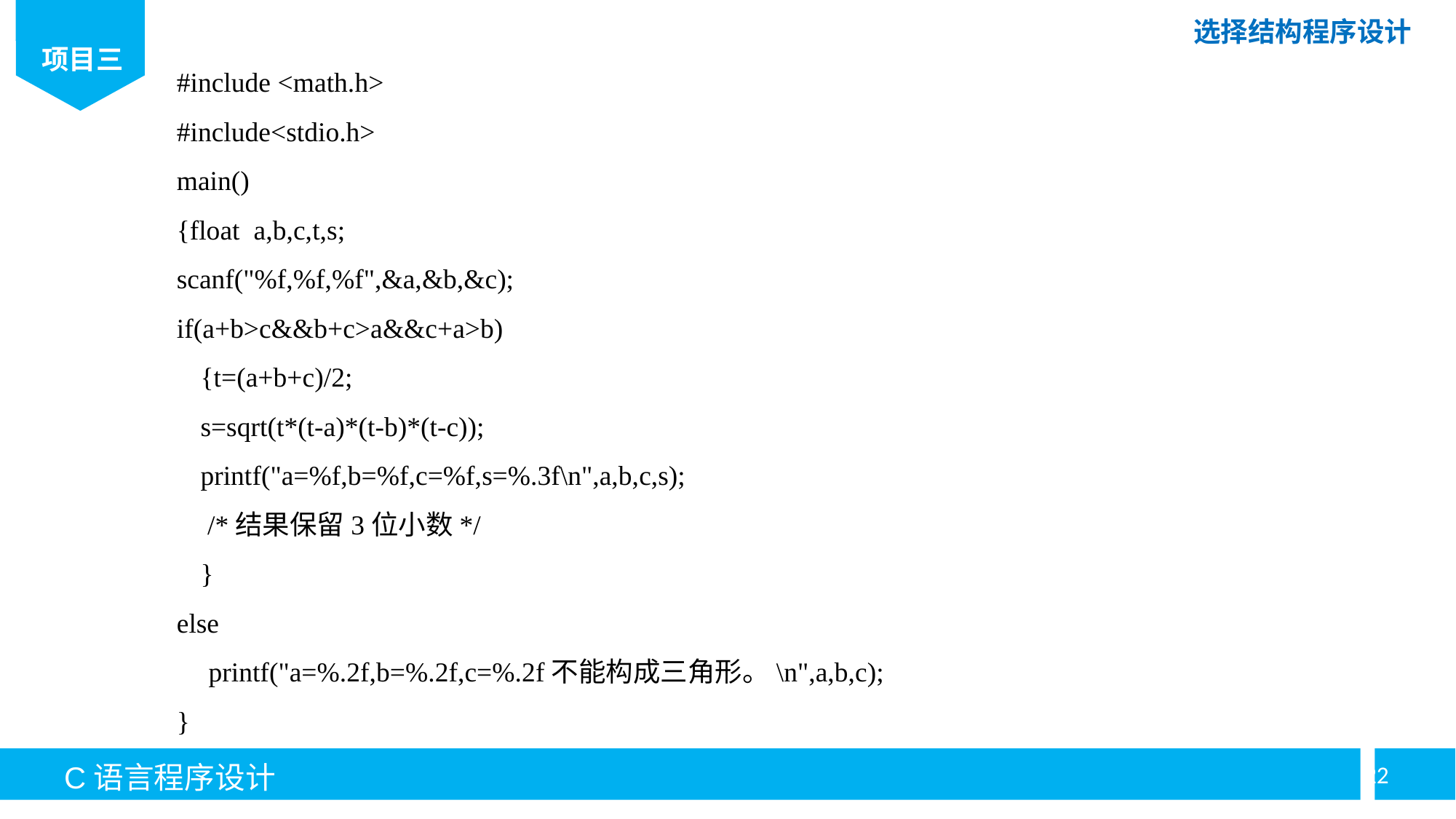

#include <math.h>
#include<stdio.h>
main()
{float  a,b,c,t,s;
scanf("%f,%f,%f",&a,&b,&c);
if(a+b>c&&b+c>a&&c+a>b)
{t=(a+b+c)/2;
s=sqrt(t*(t-a)*(t-b)*(t-c));
printf("a=%f,b=%f,c=%f,s=%.3f\n",a,b,c,s);
 /*结果保留3位小数*/
}
else
printf("a=%.2f,b=%.2f,c=%.2f不能构成三角形。\n",a,b,c);
}